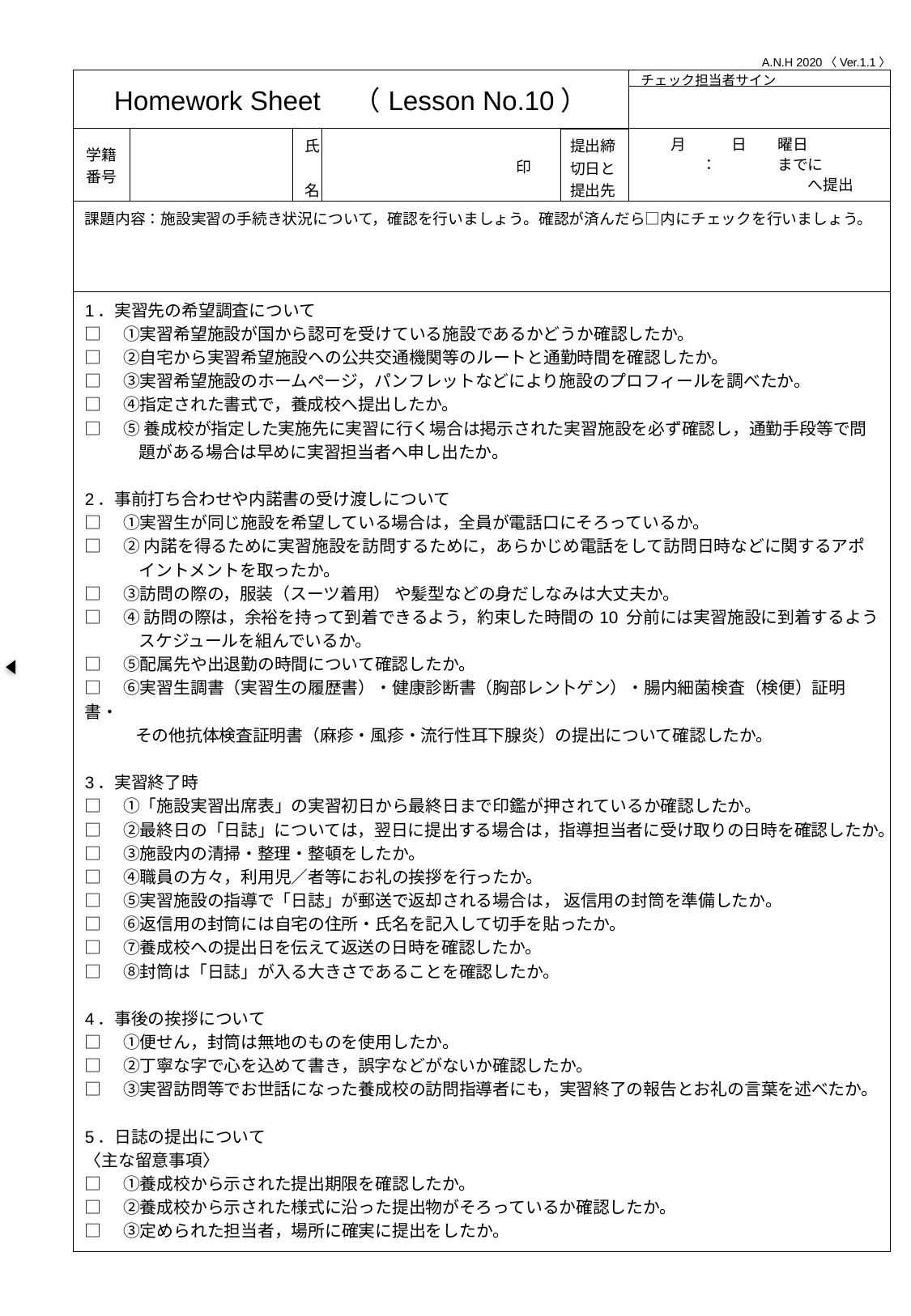

A.N.H 2020〈Ver.1.1〉
| Homework Sheet　（Lesson No.10） |  |  |  |  | チェック担当者サイン |
| --- | --- | --- | --- | --- | --- |
|  |  |  |  |  |  |
| 学籍番号 |  | 氏　名 | 印 | 提出締切日と提出先 | 月　　　日　　曜日 　　　　：　　　　までに 　　　　　　　　　　　へ提出 |
| 課題内容：施設実習の手続き状況について，確認を行いましょう。確認が済んだら□内にチェックを行いましょう。 |  |  |  |  |  |
| 1．実習先の希望調査について □　①実習希望施設が国から認可を受けている施設であるかどうか確認したか。 □　②自宅から実習希望施設ヘの公共交通機関等のルートと通勤時間を確認したか。 □　③実習希望施設のホームぺージ，パンフレットなどにより施設のプロフィールを調べたか。 □　④指定された書式で，養成校へ提出したか。 □　⑤ 養成校が指定した実施先に実習に行く場合は掲示された実習施設を必ず確認し，通勤手段等で問 　　　 題がある場合は早めに実習担当者へ申し出たか。 2．事前打ち合わせや内諾書の受け渡しについて □　①実習生が同じ施設を希望している場合は，全員が電話口にそろっているか。 □　② 内諾を得るために実習施設を訪問するために，あらかじめ電話をして訪問日時などに関するアポ 　　　 イントメントを取ったか。 □　③訪問の際の，服装（スーツ着用） や髪型などの身だしなみは大丈夫か。 □　④ 訪問の際は，余裕を持って到着できるよう，約束した時間の10 分前には実習施設に到着するよう 　　　 スケジュールを組んでいるか。 □　⑤配属先や出退勤の時間について確認したか。 □　⑥実習生調書（実習生の履歴書）・健康診断書（胸部レン卜ゲン）・腸内細菌検査（検便）証明書・ 　　　その他抗体検査証明書（麻疹・風疹・流行性耳下腺炎）の提出について確認したか。 3．実習終了時 □　①「施設実習出席表」の実習初日から最終日まで印鑑が押されているか確認したか。 □　②最終日の「日誌」については，翌日に提出する場合は，指導担当者に受け取りの日時を確認したか。 □　③施設内の清掃・整理・整頓をしたか。 □　④職員の方々，利用児／者等にお礼の挨拶を行ったか。 □　⑤実習施設の指導で「日誌」が郵送で返却される場合は， 返信用の封筒を準備したか。 □　⑥返信用の封筒には自宅の住所・氏名を記入して切手を貼ったか。 □　⑦養成校への提出日を伝えて返送の日時を確認したか。 □　⑧封筒は「日誌」が入る大きさであることを確認したか。 4．事後の挨拶について □　①便せん，封筒は無地のものを使用したか。 □　②丁寧な字で心を込めて書き，誤字などがないか確認したか。 □　③実習訪問等でお世話になった養成校の訪問指導者にも，実習終了の報告とお礼の言葉を述べたか。 5．日誌の提出について 〈主な留意事項〉 □　①養成校から示された提出期限を確認したか。 □　②養成校から示された様式に沿った提出物がそろっているか確認したか。 □　③定められた担当者，場所に確実に提出をしたか。 |  |  |  |  |  |